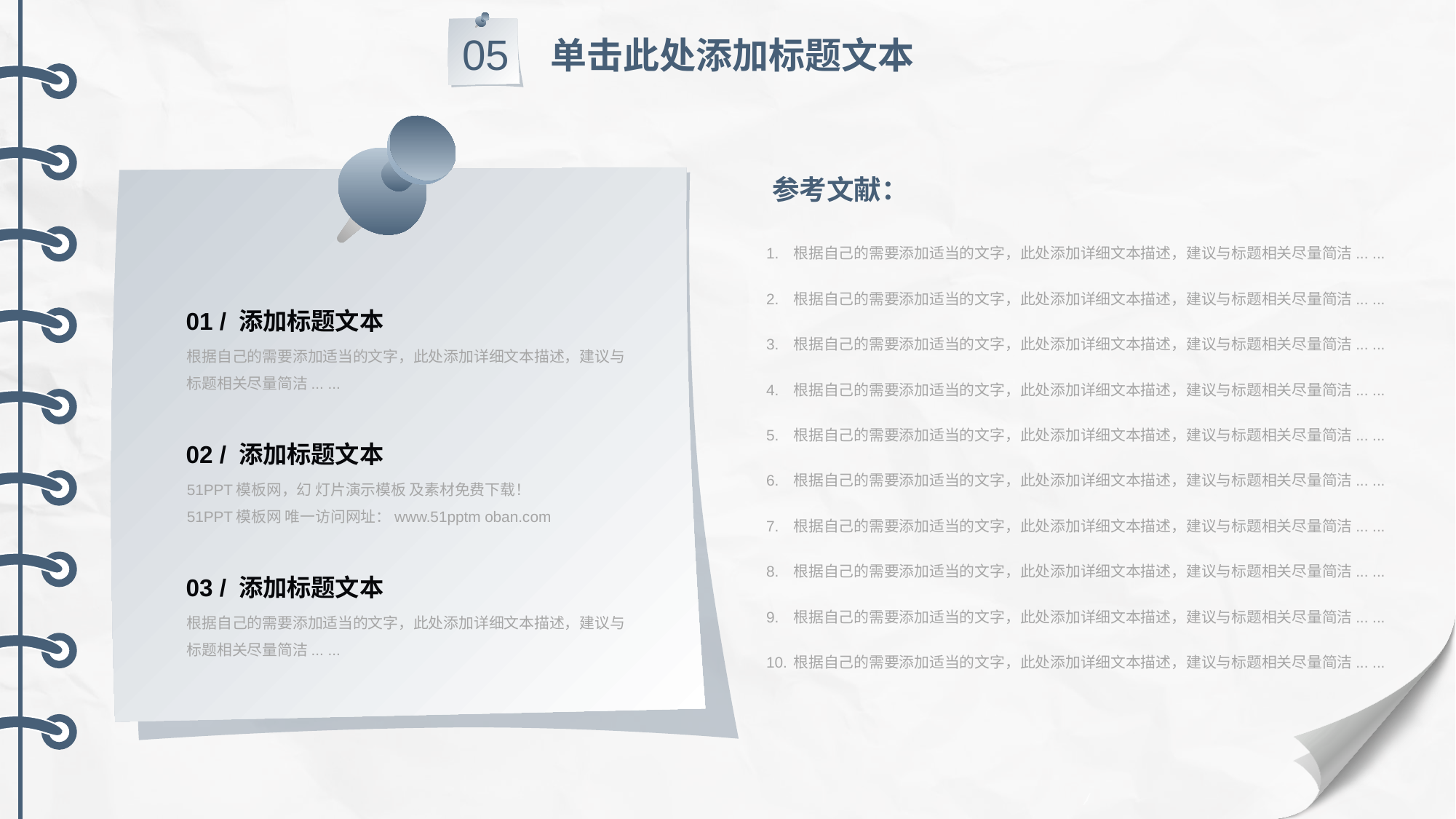

05
单击此处添加标题文本

参考文献：
根据自己的需要添加适当的文字，此处添加详细文本描述，建议与标题相关尽量简洁... ...
根据自己的需要添加适当的文字，此处添加详细文本描述，建议与标题相关尽量简洁... ...
根据自己的需要添加适当的文字，此处添加详细文本描述，建议与标题相关尽量简洁... ...
根据自己的需要添加适当的文字，此处添加详细文本描述，建议与标题相关尽量简洁... ...
根据自己的需要添加适当的文字，此处添加详细文本描述，建议与标题相关尽量简洁... ...
根据自己的需要添加适当的文字，此处添加详细文本描述，建议与标题相关尽量简洁... ...
根据自己的需要添加适当的文字，此处添加详细文本描述，建议与标题相关尽量简洁... ...
根据自己的需要添加适当的文字，此处添加详细文本描述，建议与标题相关尽量简洁... ...
根据自己的需要添加适当的文字，此处添加详细文本描述，建议与标题相关尽量简洁... ...
根据自己的需要添加适当的文字，此处添加详细文本描述，建议与标题相关尽量简洁... ...

01 / 添加标题文本
根据自己的需要添加适当的文字，此处添加详细文本描述，建议与标题相关尽量简洁... ...
02 / 添加标题文本
51PPT模板网，幻 灯片演示模板 及素材免费下载！
51PPT模板网 唯一访问网址：www.51pptm oban.com
03 / 添加标题文本
根据自己的需要添加适当的文字，此处添加详细文本描述，建议与标题相关尽量简洁... ...